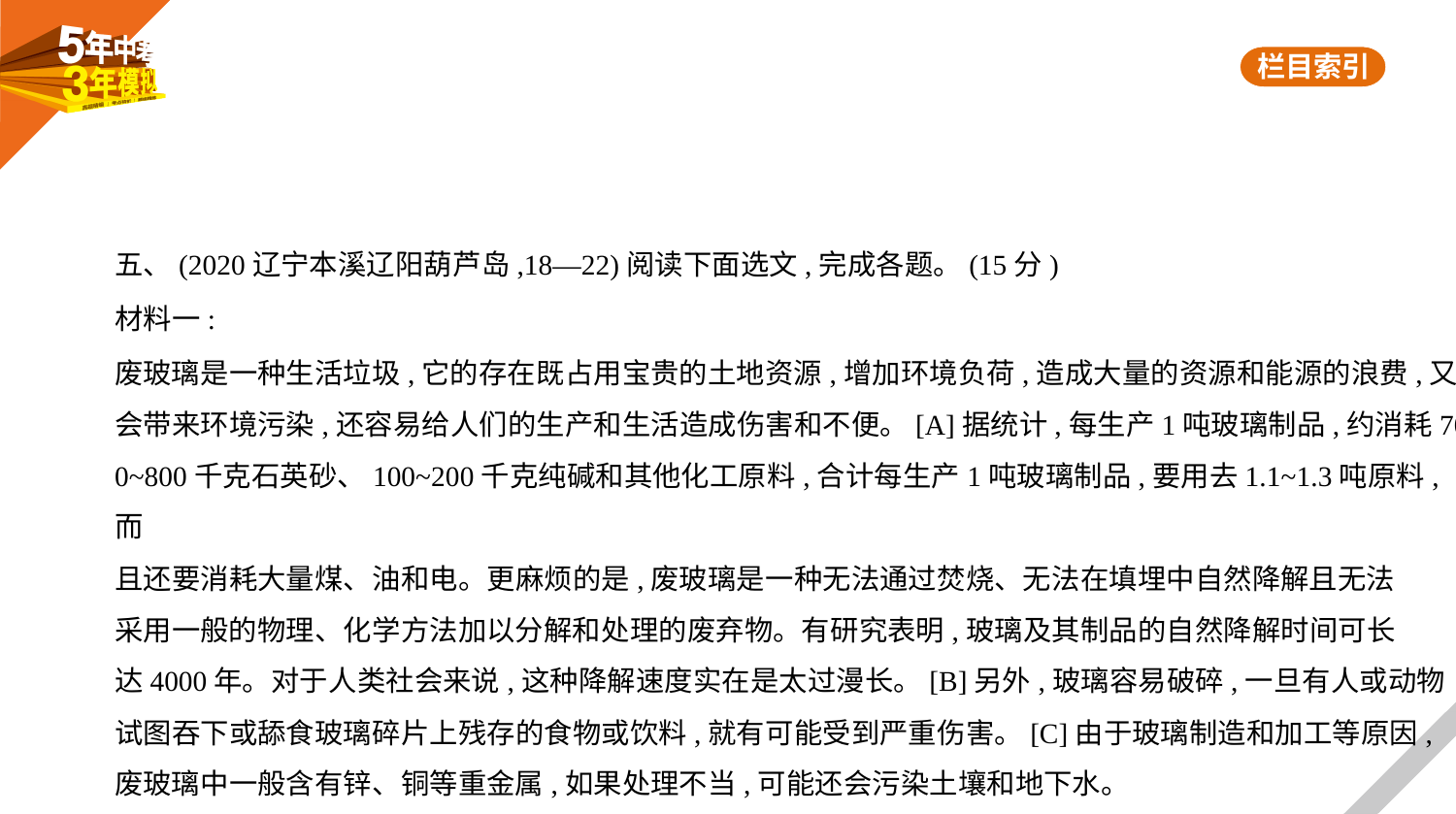

五、(2020辽宁本溪辽阳葫芦岛,18—22)阅读下面选文,完成各题。(15分)
材料一:
废玻璃是一种生活垃圾,它的存在既占用宝贵的土地资源,增加环境负荷,造成大量的资源和能源的浪费,又
会带来环境污染,还容易给人们的生产和生活造成伤害和不便。[A]据统计,每生产1吨玻璃制品,约消耗70
0~800千克石英砂、100~200千克纯碱和其他化工原料,合计每生产1吨玻璃制品,要用去1.1~1.3吨原料,而
且还要消耗大量煤、油和电。更麻烦的是,废玻璃是一种无法通过焚烧、无法在填埋中自然降解且无法
采用一般的物理、化学方法加以分解和处理的废弃物。有研究表明,玻璃及其制品的自然降解时间可长
达4000年。对于人类社会来说,这种降解速度实在是太过漫长。[B]另外,玻璃容易破碎,一旦有人或动物
试图吞下或舔食玻璃碎片上残存的食物或饮料,就有可能受到严重伤害。[C]由于玻璃制造和加工等原因,
废玻璃中一般含有锌、铜等重金属,如果处理不当,可能还会污染土壤和地下水。
材料二: